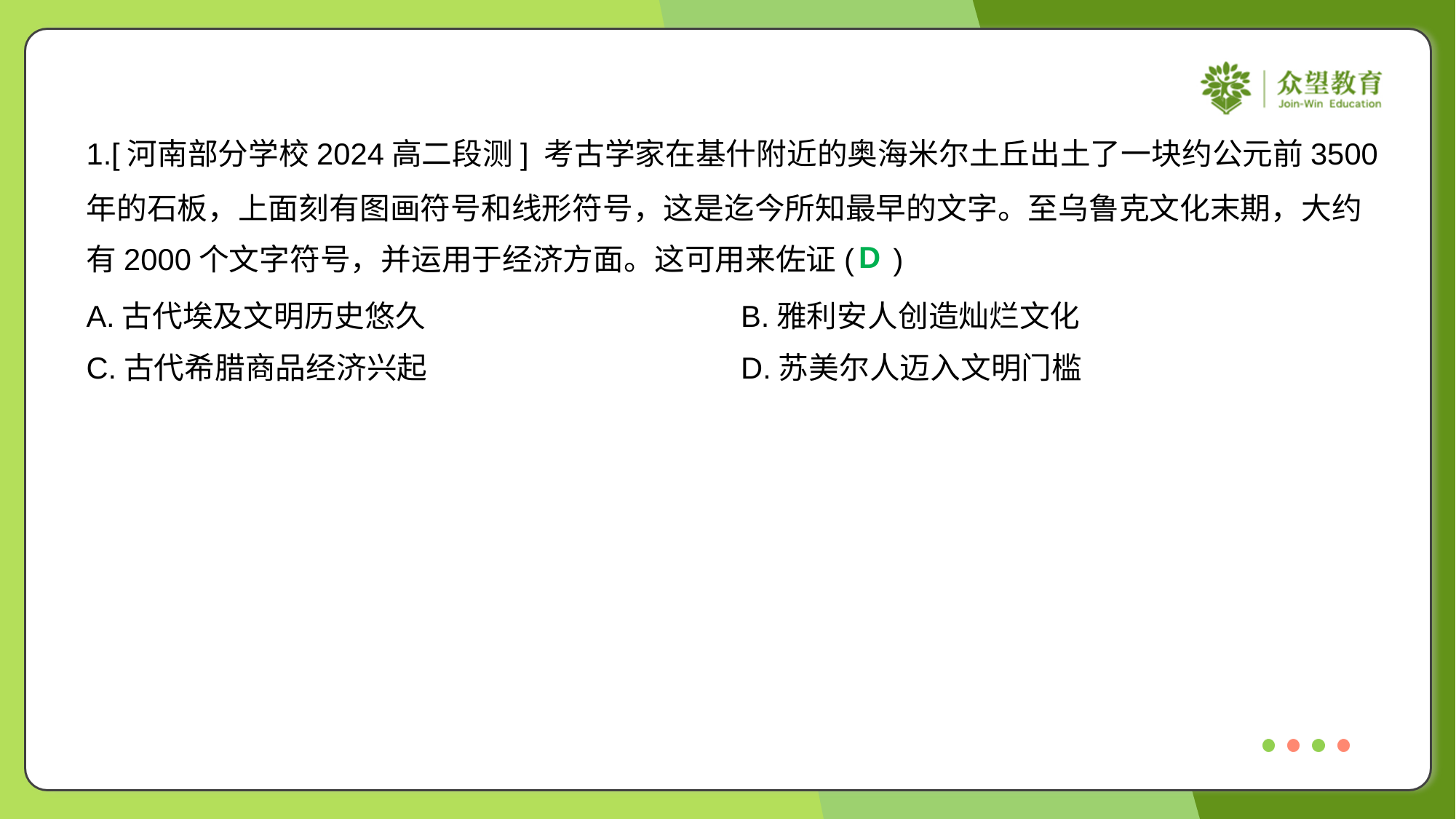

1.[河南部分学校2024高二段测] 考古学家在基什附近的奥海米尔土丘出土了一块约公元前3500
年的石板，上面刻有图画符号和线形符号，这是迄今所知最早的文字。至乌鲁克文化末期，大约
有2000个文字符号，并运用于经济方面。这可用来佐证(     )
D
A.古代埃及文明历史悠久	B.雅利安人创造灿烂文化
C.古代希腊商品经济兴起	D.苏美尔人迈入文明门槛